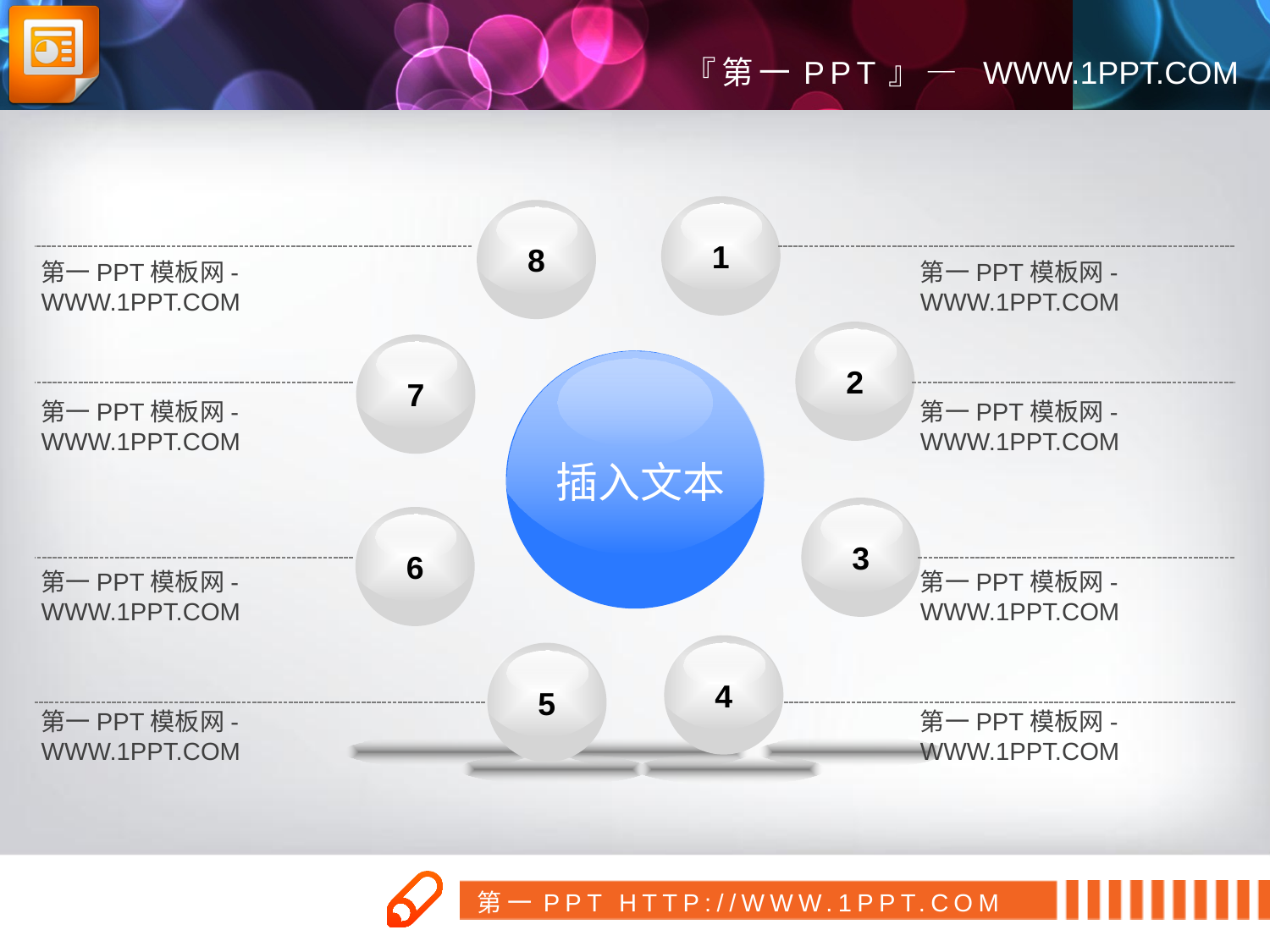

1

8
第一PPT模板网-WWW.1PPT.COM
第一PPT模板网-WWW.1PPT.COM

2

7

插入文本
第一PPT模板网-WWW.1PPT.COM
第一PPT模板网-WWW.1PPT.COM

3

6
第一PPT模板网-WWW.1PPT.COM
第一PPT模板网-WWW.1PPT.COM

4

5
第一PPT模板网-WWW.1PPT.COM
第一PPT模板网-WWW.1PPT.COM